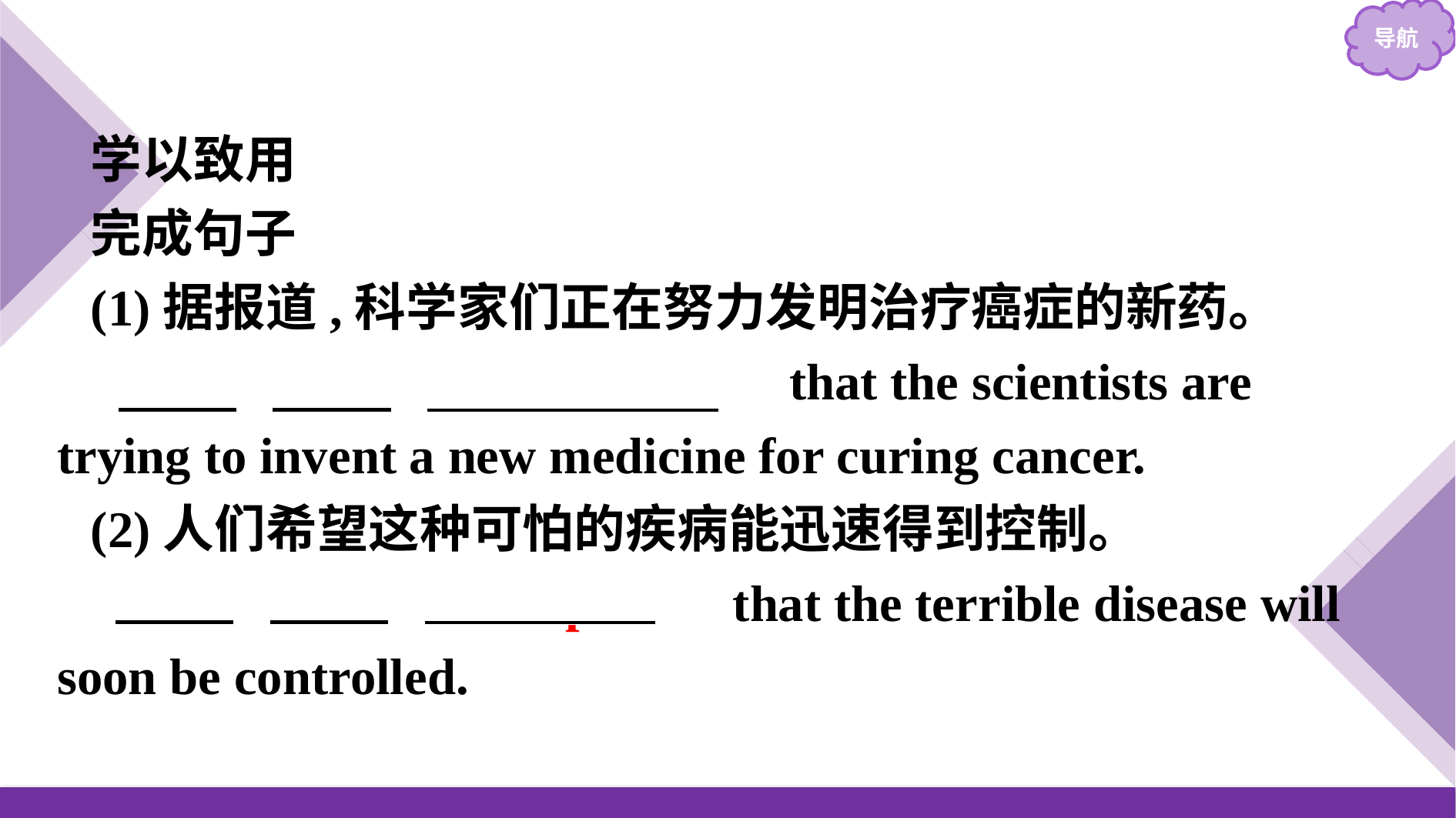

学以致用
完成句子
(1)据报道,科学家们正在努力发明治疗癌症的新药。
　It　 　is　 　reported　 that the scientists are trying to invent a new medicine for curing cancer.
(2)人们希望这种可怕的疾病能迅速得到控制。
　It　 　is　 　hoped　 that the terrible disease will soon be controlled.